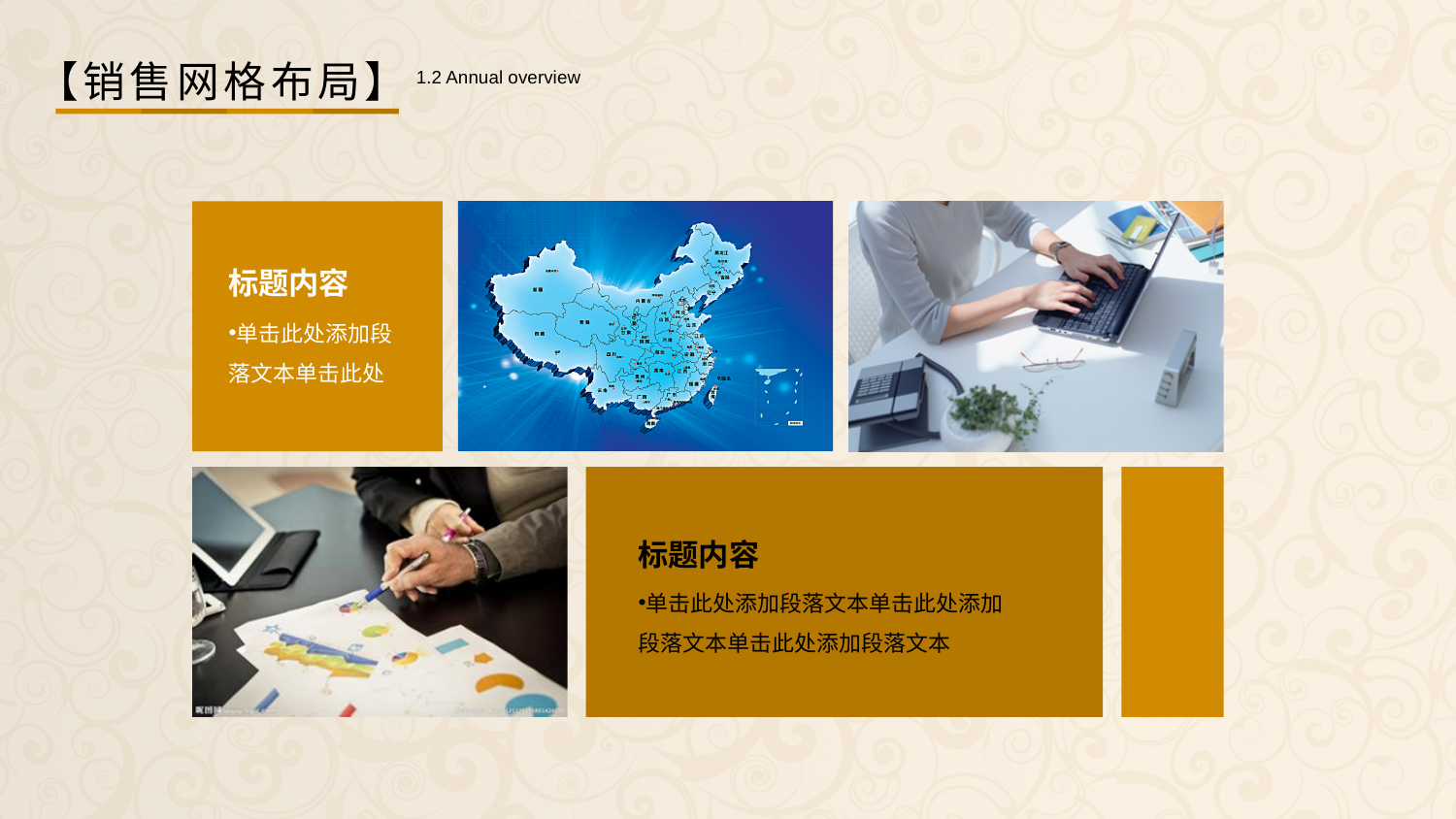

【销售网格布局】
1.2 Annual overview

单击此处添加段落文本单击此处

标题内容

标题内容
单击此处添加段落文本单击此处添加段落文本单击此处添加段落文本